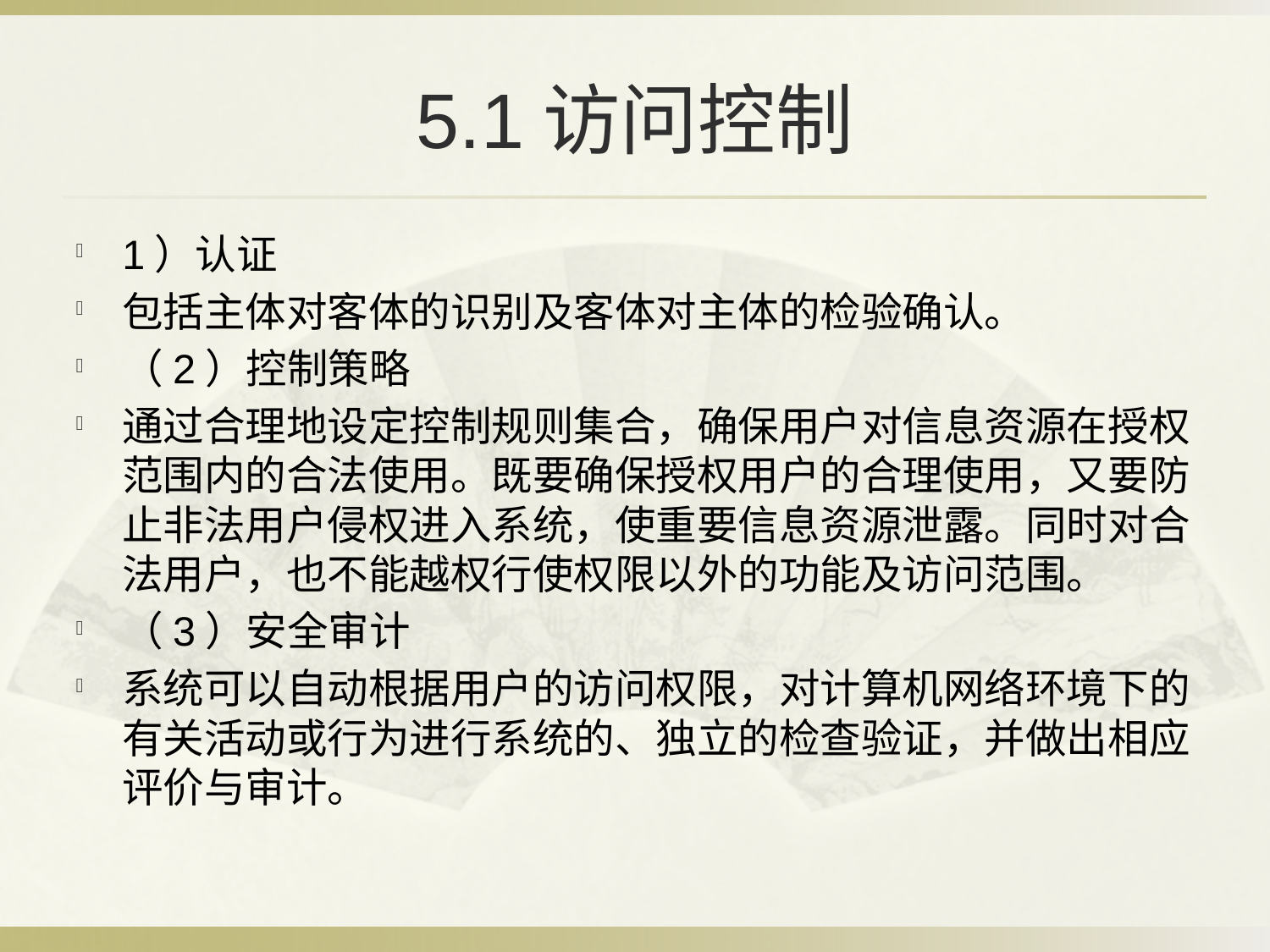

# 5.1访问控制
1）认证
包括主体对客体的识别及客体对主体的检验确认。
（2）控制策略
通过合理地设定控制规则集合，确保用户对信息资源在授权范围内的合法使用。既要确保授权用户的合理使用，又要防止非法用户侵权进入系统，使重要信息资源泄露。同时对合法用户，也不能越权行使权限以外的功能及访问范围。
（3）安全审计
系统可以自动根据用户的访问权限，对计算机网络环境下的有关活动或行为进行系统的、独立的检查验证，并做出相应评价与审计。